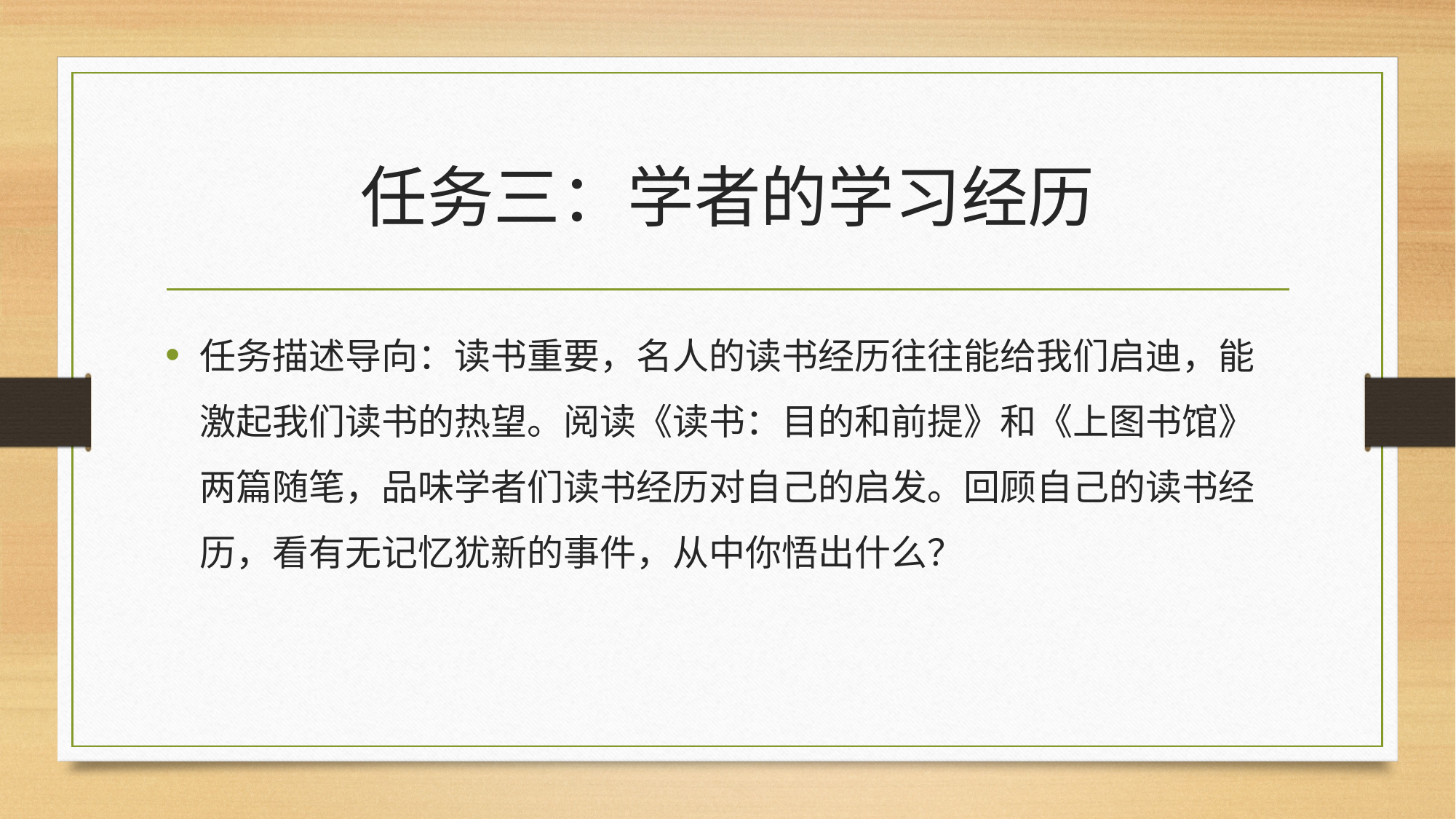

# 任务三：学者的学习经历
任务描述导向：读书重要，名人的读书经历往往能给我们启迪，能激起我们读书的热望。阅读《读书：目的和前提》和《上图书馆》两篇随笔，品味学者们读书经历对自己的启发。回顾自己的读书经历，看有无记忆犹新的事件，从中你悟出什么？